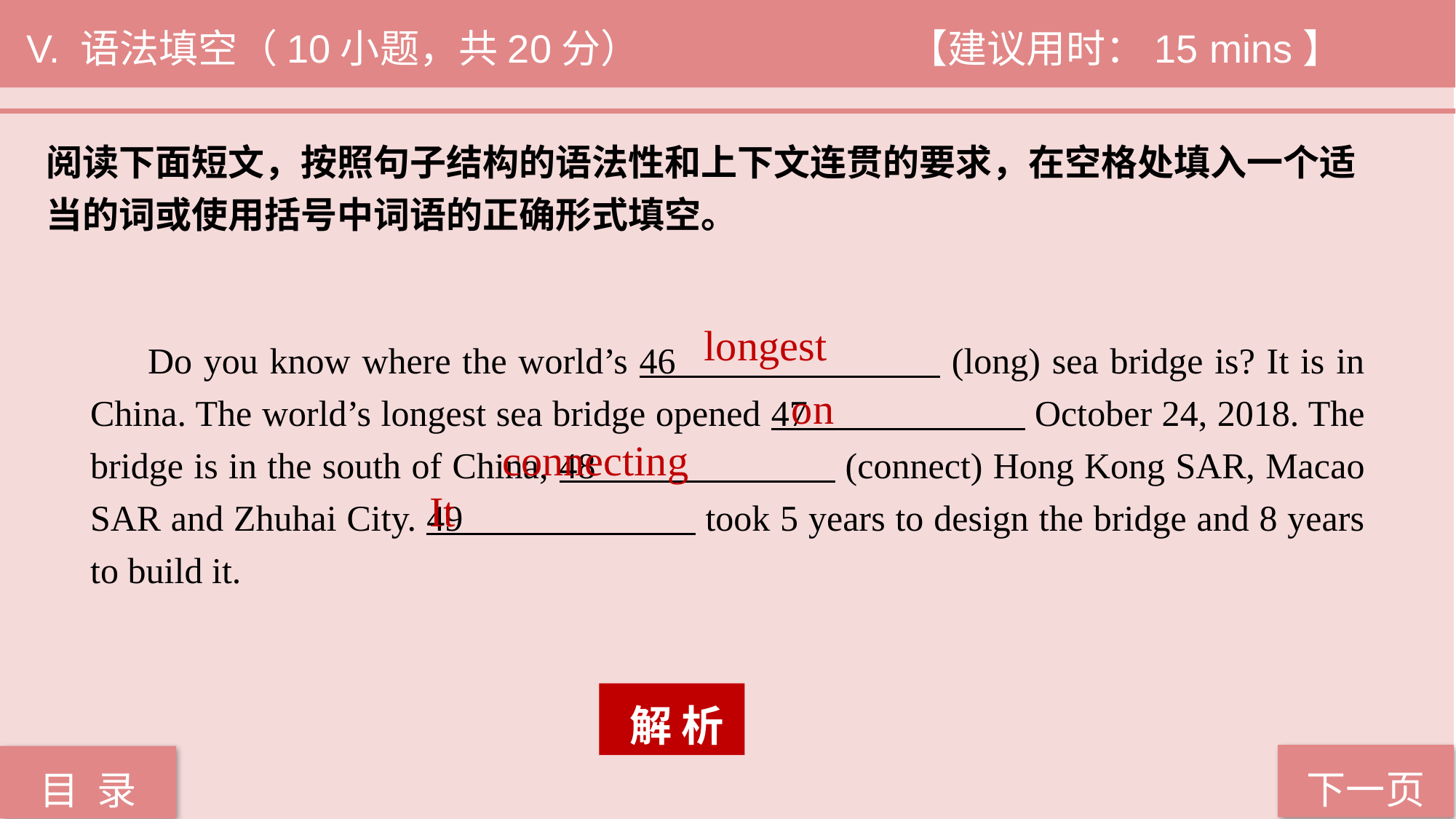

V. 语法填空（10小题，共20分） 			 【建议用时：15 mins】
阅读下面短文，按照句子结构的语法性和上下文连贯的要求，在空格处填入一个适
当的词或使用括号中词语的正确形式填空。
longest
     Do you know where the world’s 46                        (long) sea bridge is? It is in China. The world’s longest sea bridge opened 47                       October 24, 2018. The bridge is in the south of China, 48                        (connect) Hong Kong SAR, Macao SAR and Zhuhai City. 49                        took 5 years to design the bridge and 8 years to build it.
on
 connecting
It
 解 析